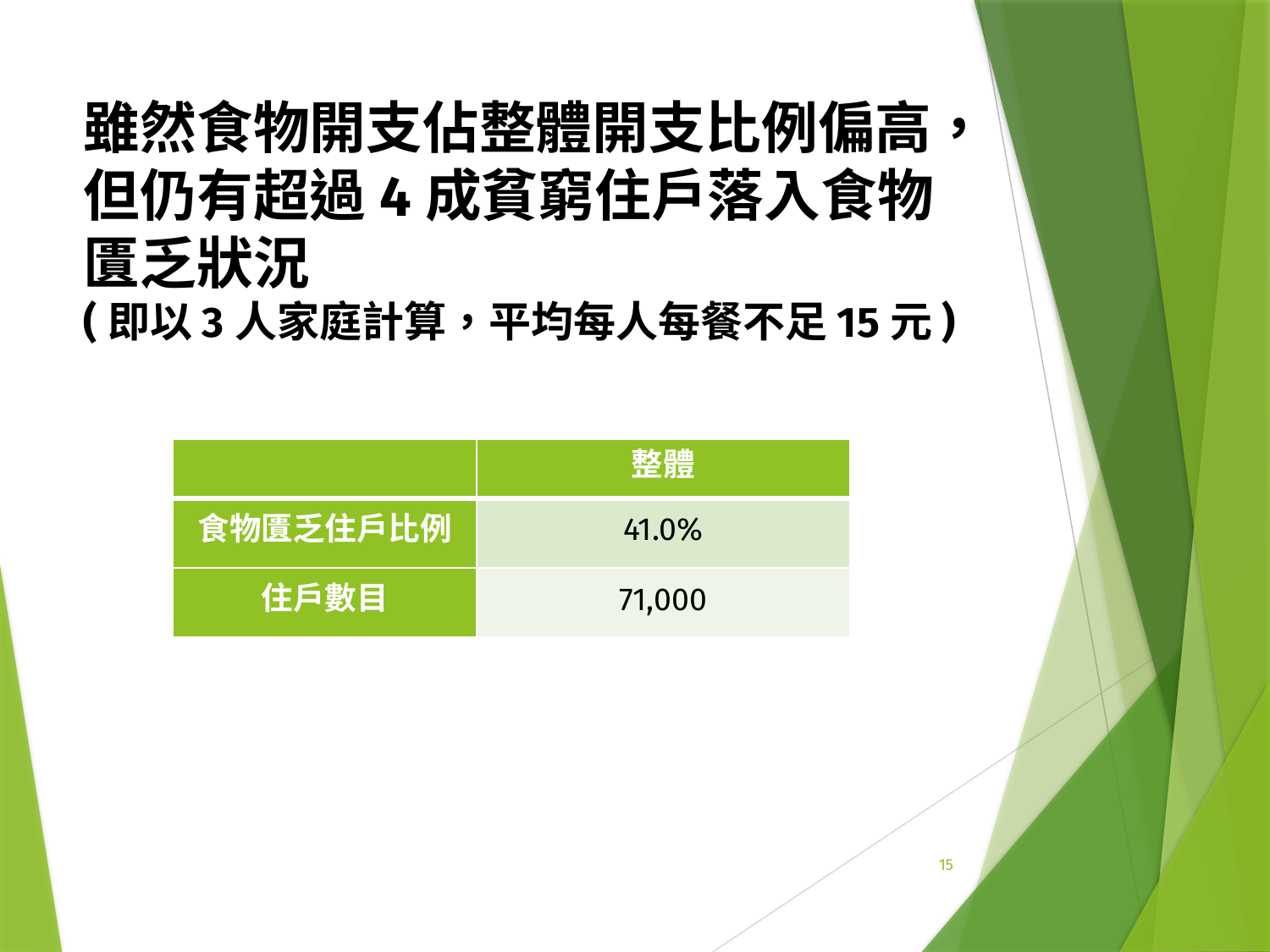

雖然食物開支佔整體開支比例偏高，但仍有超過4成貧窮住戶落入食物匱乏狀況
(即以3人家庭計算，平均每人每餐不足15元)
|  | 整體 |
| --- | --- |
| 食物匱乏住戶比例 | 41.0% |
| 住户數目 | 71,000 |
15